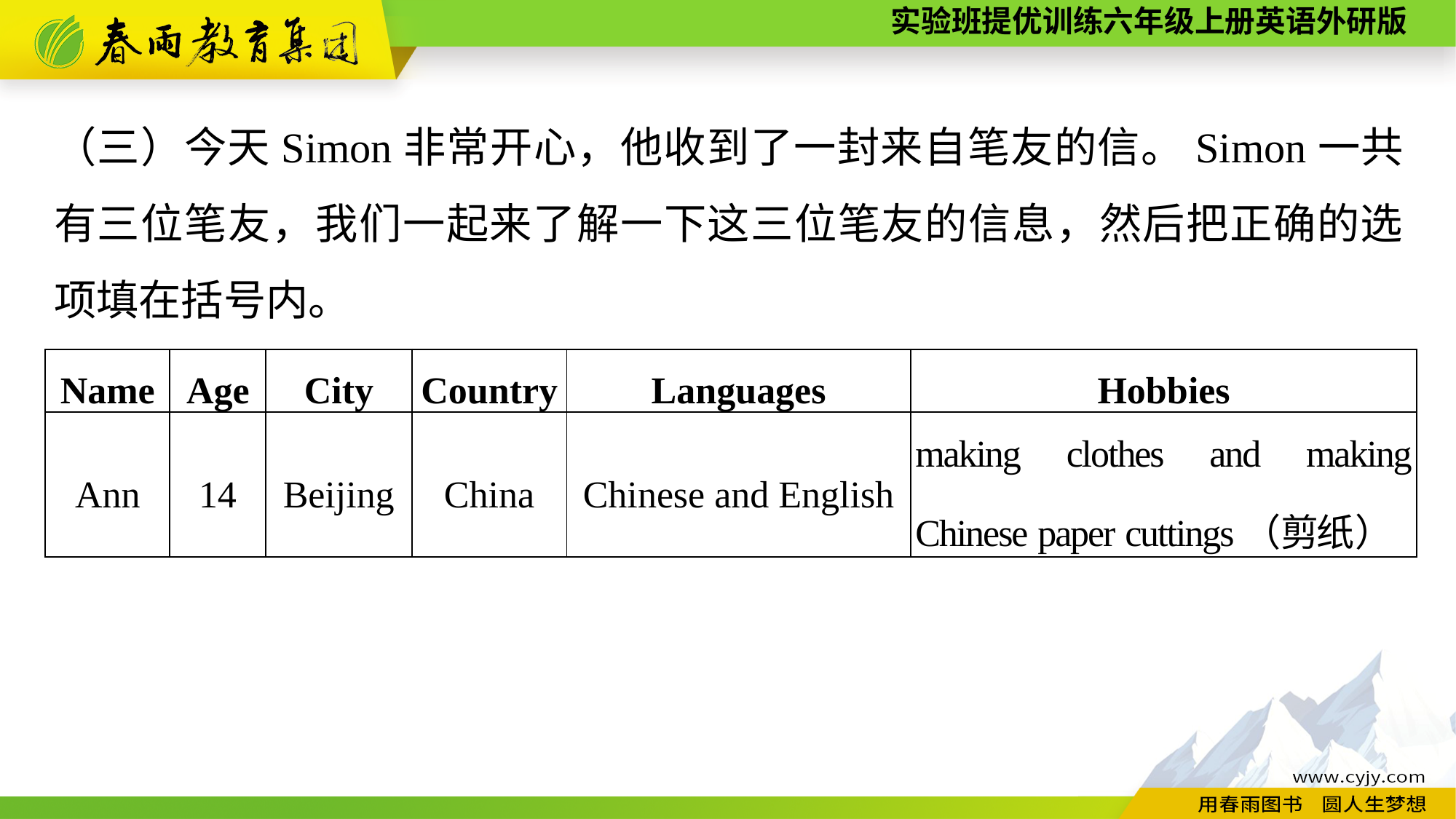

（三）今天Simon非常开心，他收到了一封来自笔友的信。Simon一共有三位笔友，我们一起来了解一下这三位笔友的信息，然后把正确的选项填在括号内。
| Name | Age | City | Country | Languages | Hobbies |
| --- | --- | --- | --- | --- | --- |
| Ann | 14 | Beijing | China | Chinese and English | making clothes and making Chinese paper cuttings（剪纸） |